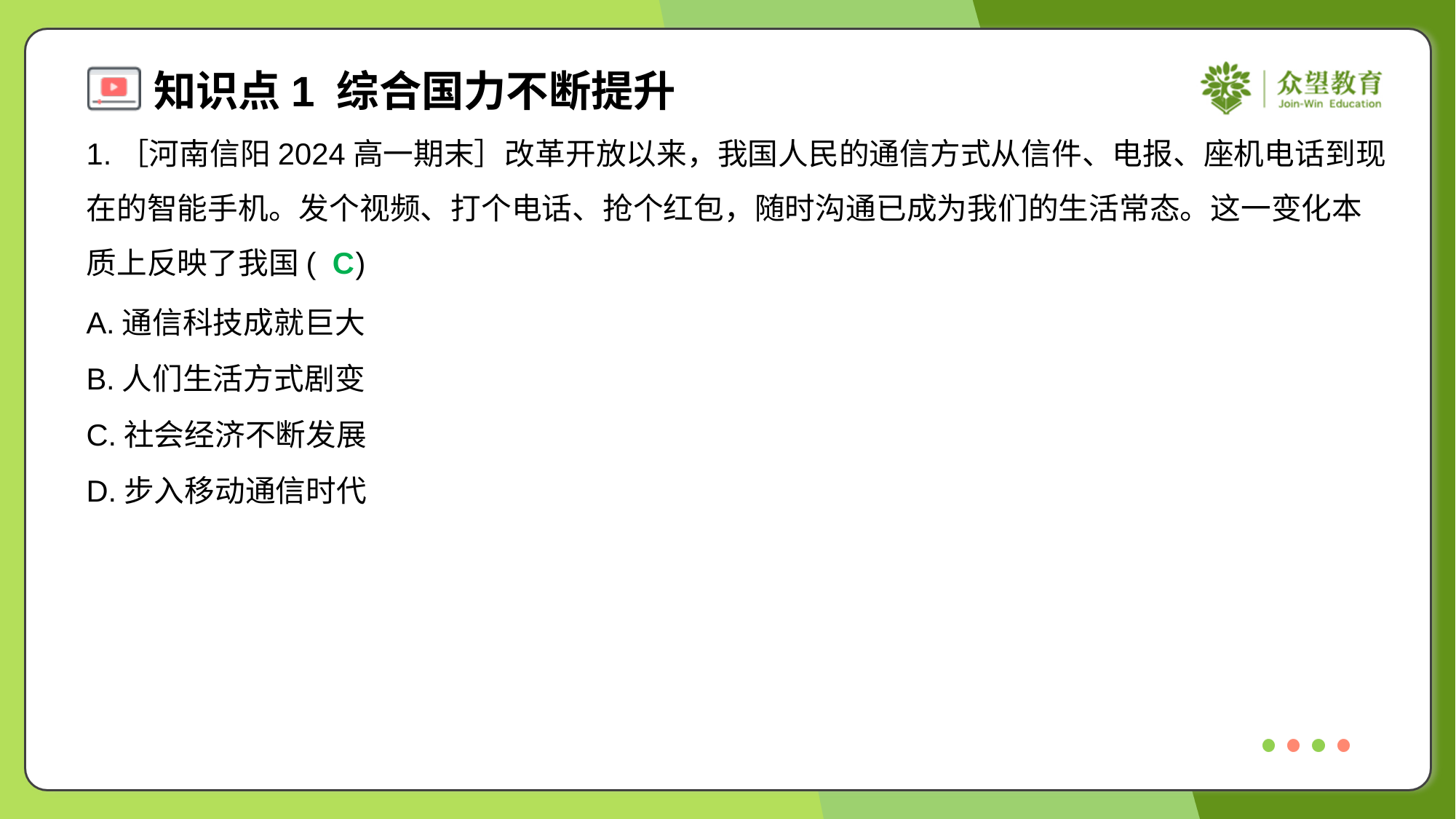

1.［河南信阳2024高一期末］改革开放以来，我国人民的通信方式从信件、电报、座机电话到现
在的智能手机。发个视频、打个电话、抢个红包，随时沟通已成为我们的生活常态。这一变化本
质上反映了我国(     )
C
A.通信科技成就巨大
B.人们生活方式剧变
C.社会经济不断发展
D.步入移动通信时代